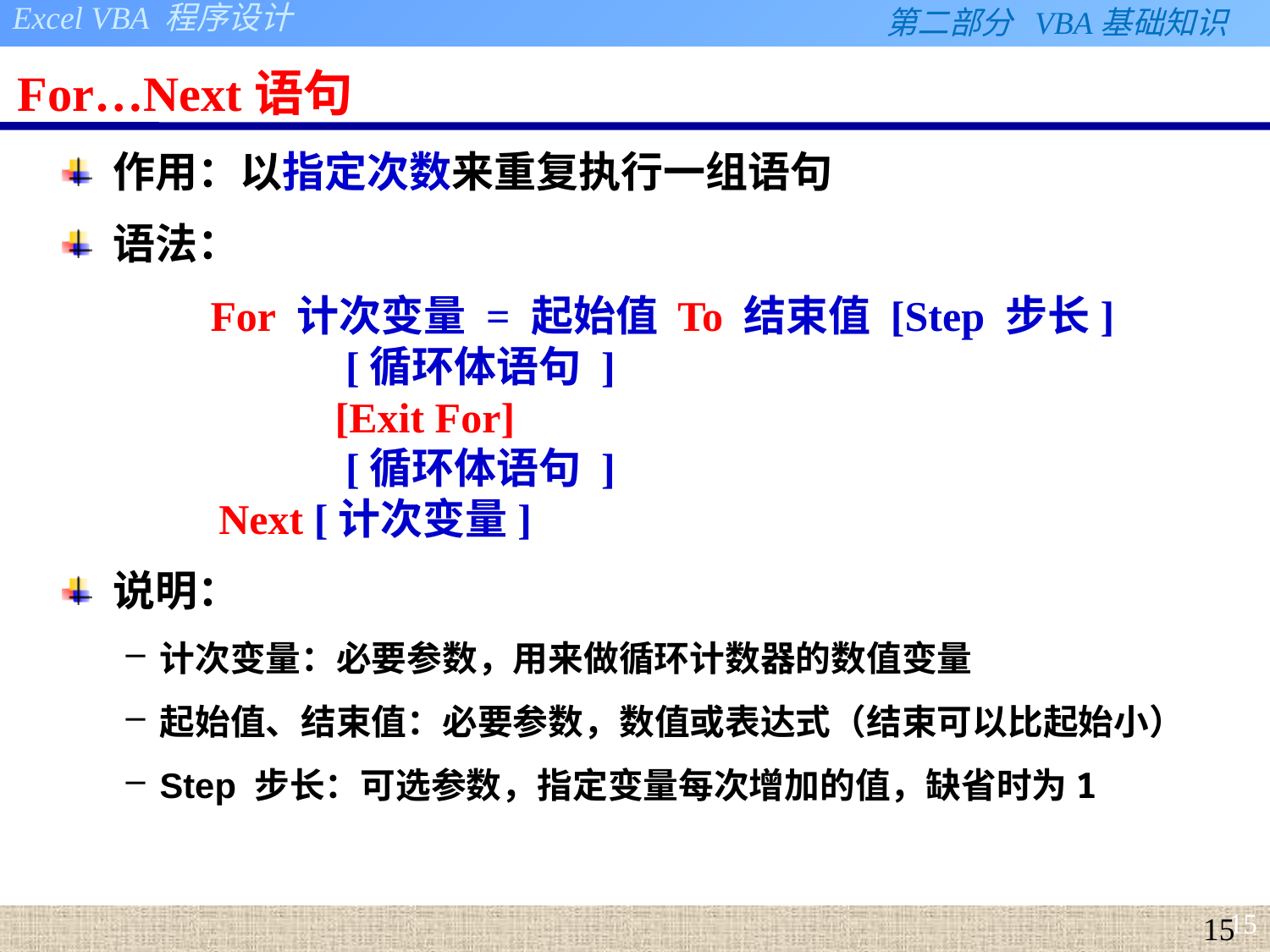

# For…Next语句
作用：以指定次数来重复执行一组语句
语法：
              For 计次变量 = 起始值 To 结束值 [Step 步长]
                      [循环体语句 ]
                     [Exit For]
                      [循环体语句 ]
          Next [计次变量]
说明：
计次变量：必要参数，用来做循环计数器的数值变量
起始值、结束值：必要参数，数值或表达式（结束可以比起始小）
Step 步长：可选参数，指定变量每次增加的值，缺省时为1
15